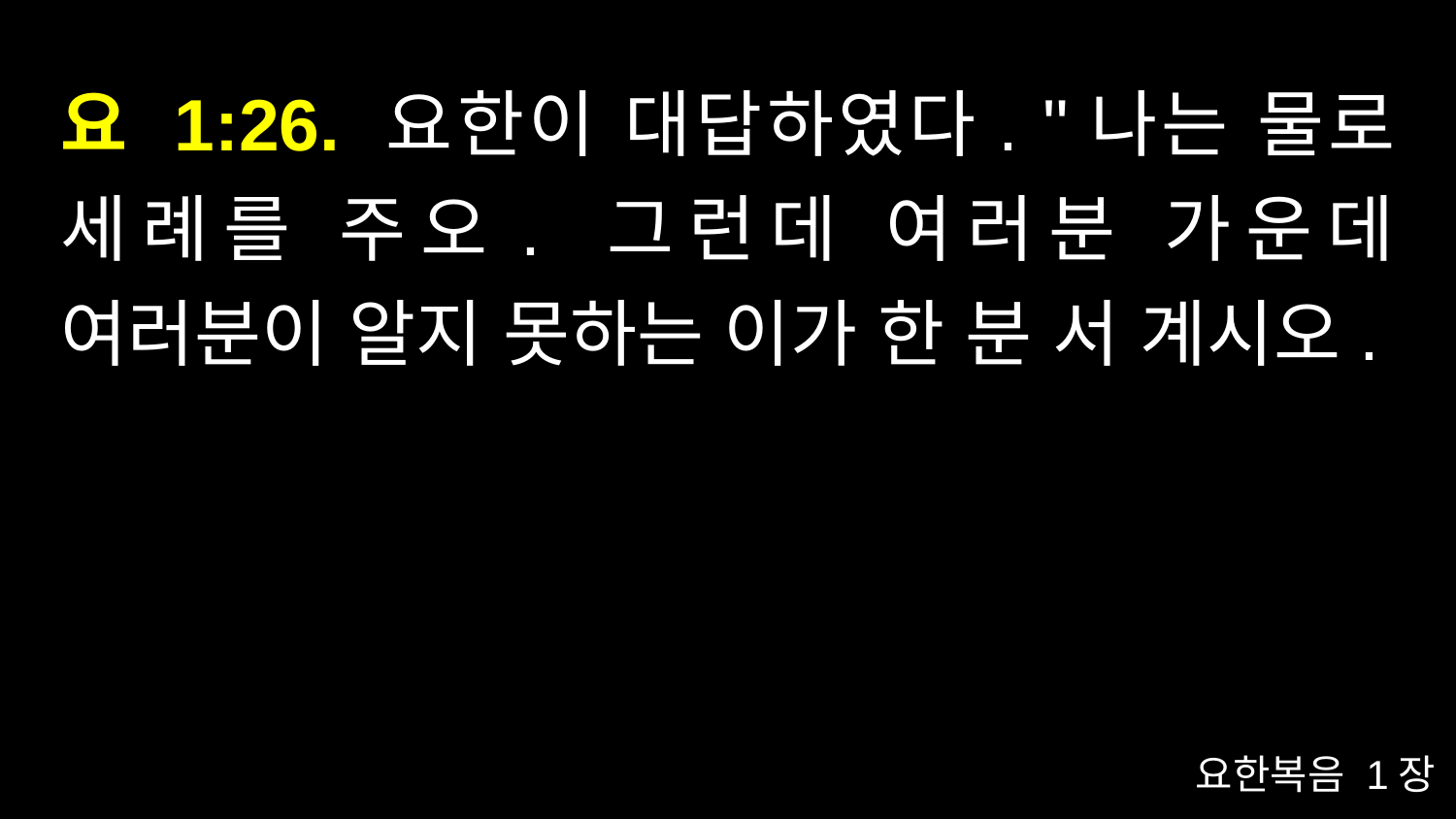

# 요 1:26. 요한이 대답하였다. "나는 물로 세례를 주오. 그런데 여러분 가운데 여러분이 알지 못하는 이가 한 분 서 계시오.
요한복음 1장